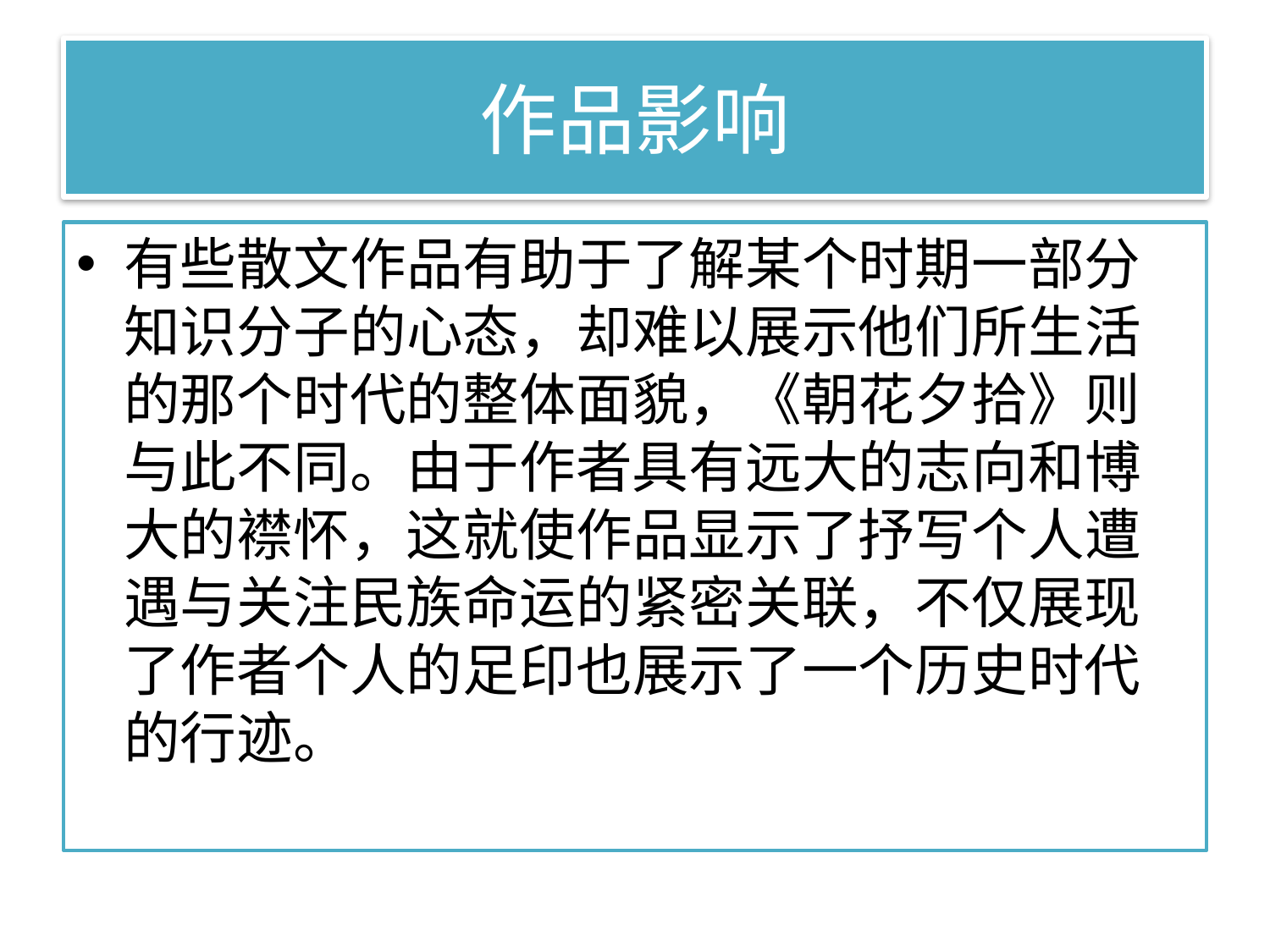

# 作品影响
有些散文作品有助于了解某个时期一部分知识分子的心态，却难以展示他们所生活的那个时代的整体面貌，《朝花夕拾》则与此不同。由于作者具有远大的志向和博大的襟怀，这就使作品显示了抒写个人遭遇与关注民族命运的紧密关联，不仅展现了作者个人的足印也展示了一个历史时代的行迹。